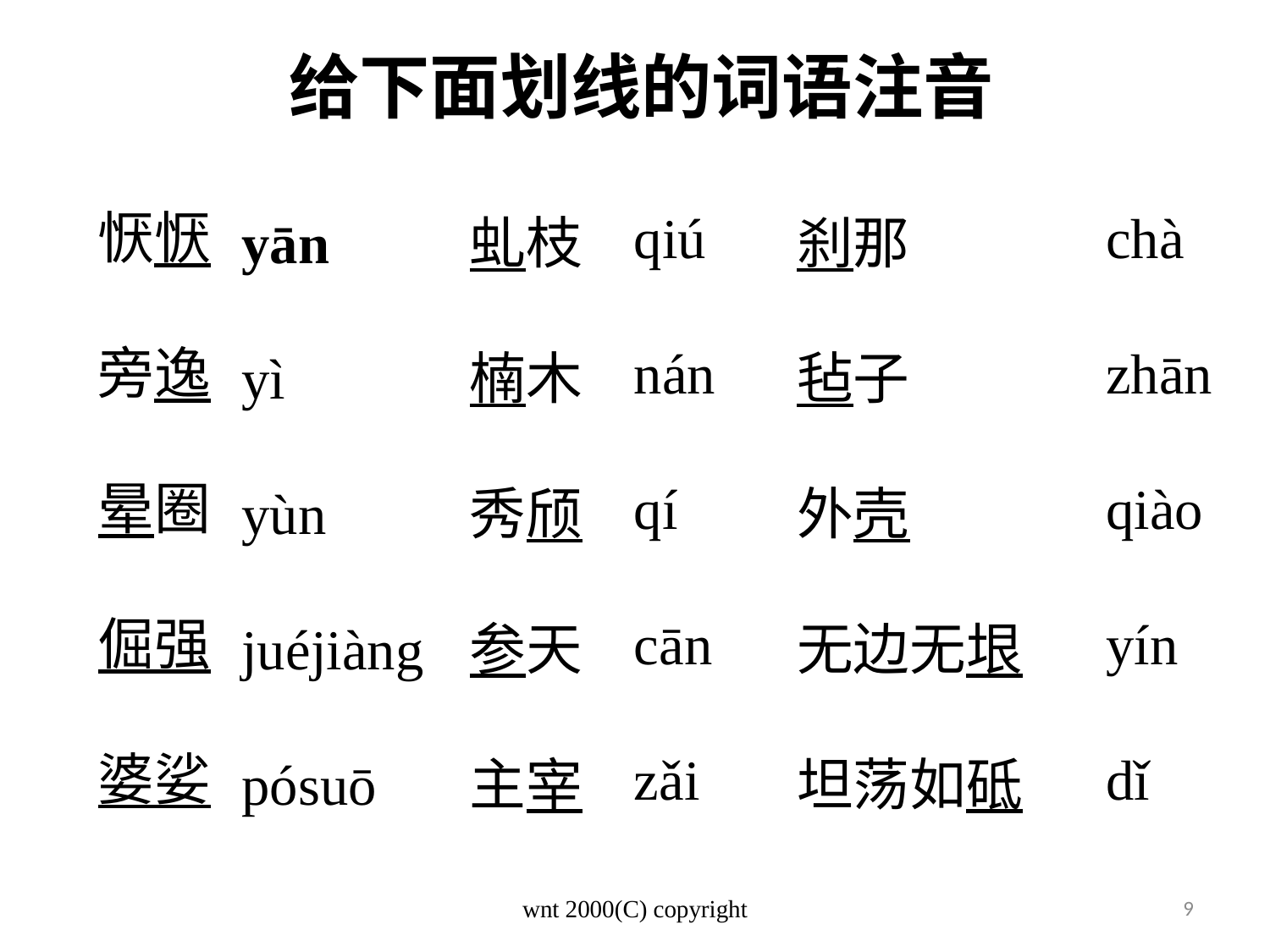

给下面划线的词语注音
恹恹

旁逸

晕圈

倔强

婆娑
qiú

nán

qí

cān

zǎi

chà

zhān

qiào

yín

dǐ

yān

yì

yùn

juéjiàng

pósuō
虬枝

楠木

秀颀

参天

主宰
刹那

毡子

外壳

无边无垠

坦荡如砥
wnt 2000(C) copyright
9